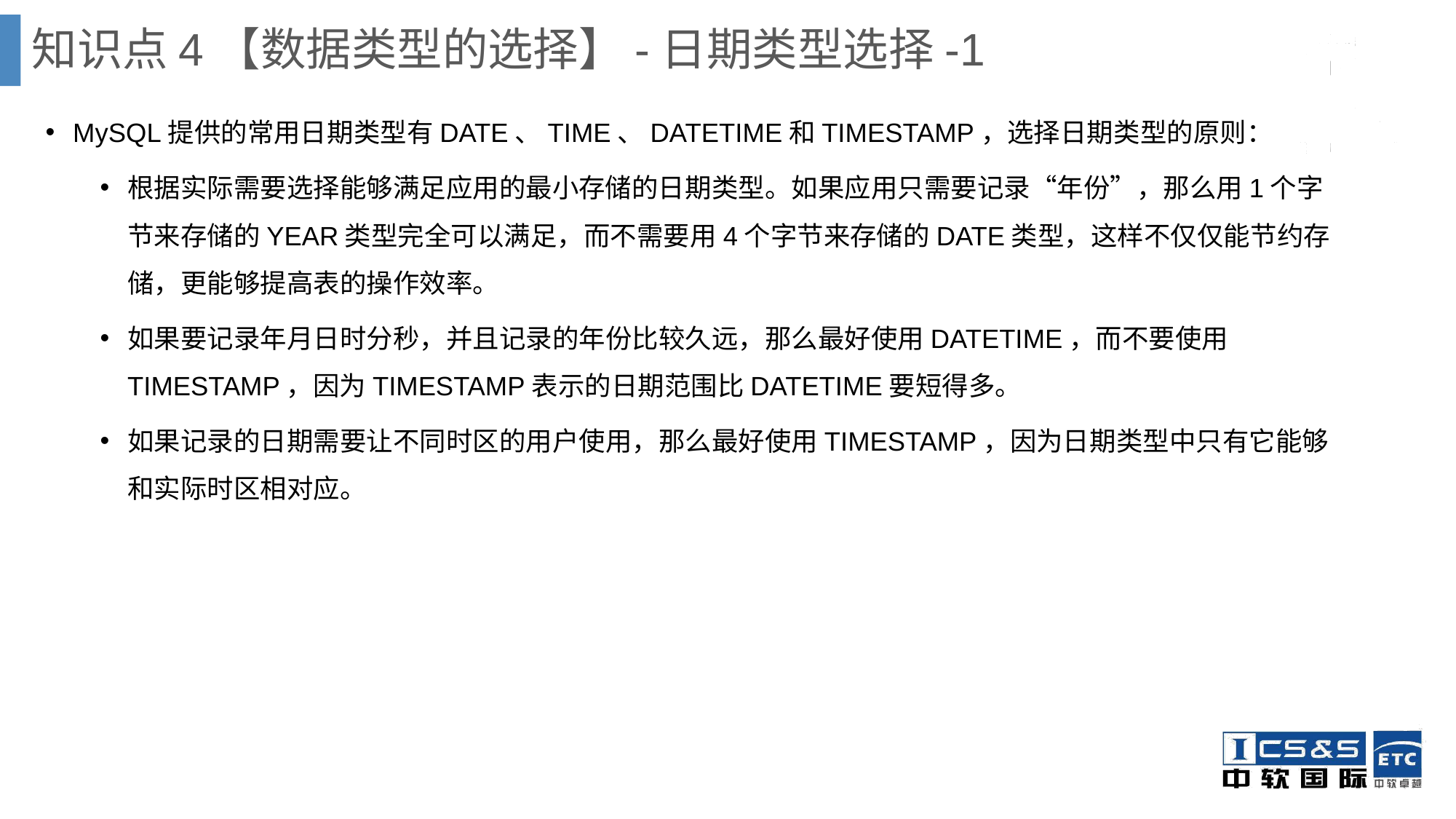

知识点4【数据类型的选择】-日期类型选择-1
MySQL提供的常用日期类型有DATE、TIME、DATETIME和TIMESTAMP，选择日期类型的原则：
根据实际需要选择能够满足应用的最小存储的日期类型。如果应用只需要记录“年份”，那么用1个字节来存储的YEAR类型完全可以满足，而不需要用4个字节来存储的DATE类型，这样不仅仅能节约存储，更能够提高表的操作效率。
如果要记录年月日时分秒，并且记录的年份比较久远，那么最好使用DATETIME，而不要使用TIMESTAMP，因为TIMESTAMP表示的日期范围比DATETIME要短得多。
如果记录的日期需要让不同时区的用户使用，那么最好使用TIMESTAMP，因为日期类型中只有它能够和实际时区相对应。